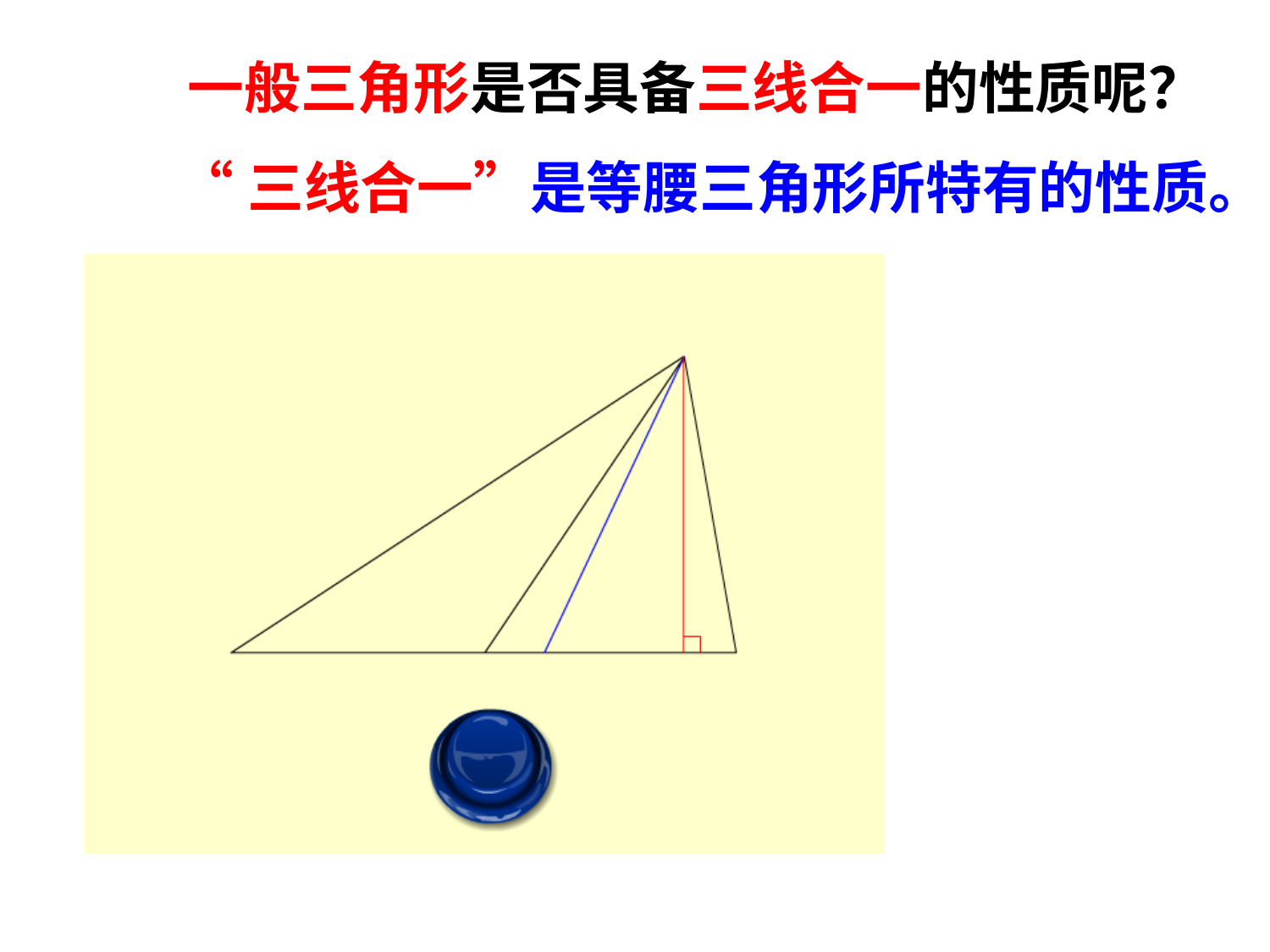

一般三角形是否具备三线合一的性质呢？
“三线合一”是等腰三角形所特有的性质。